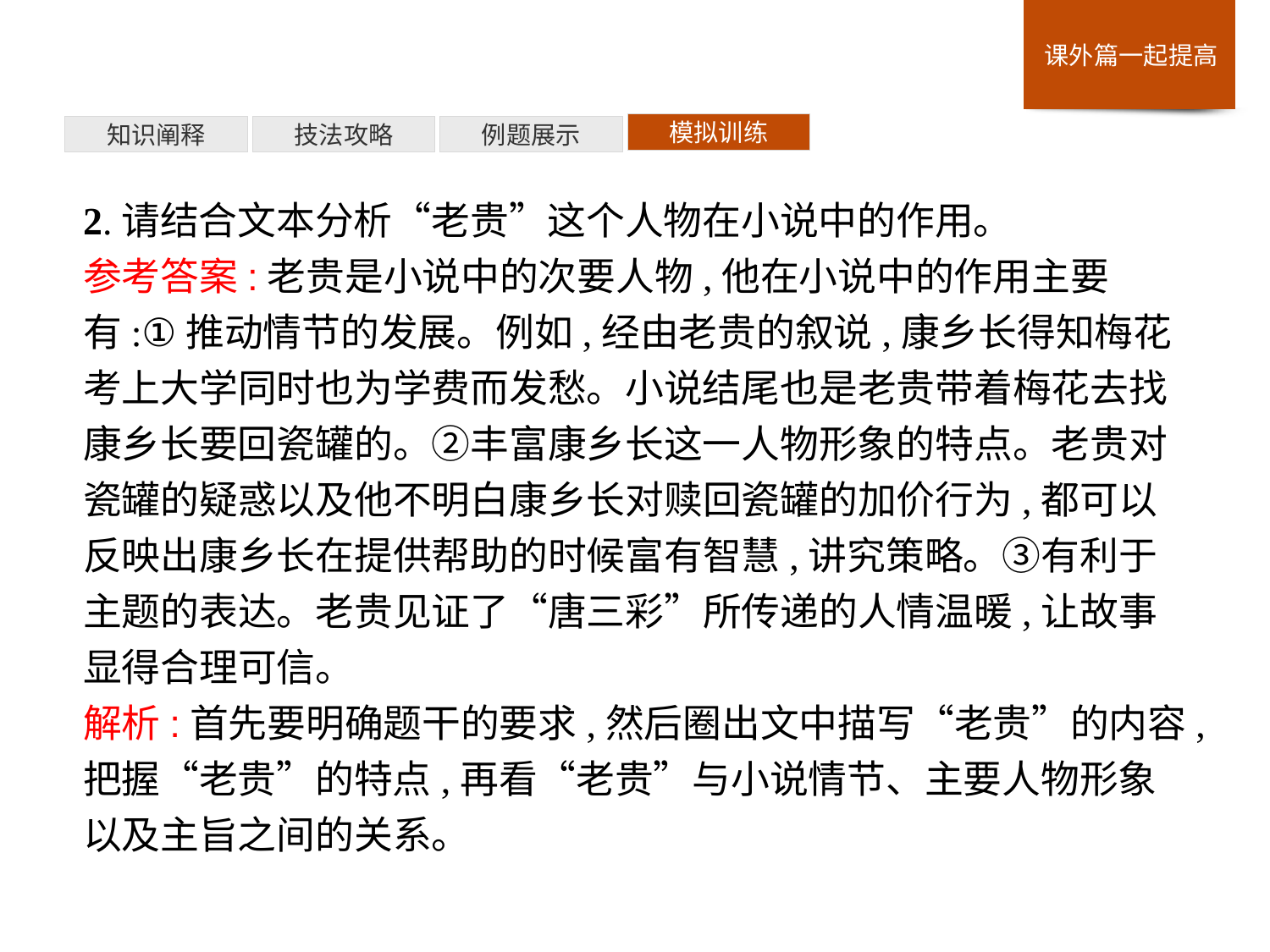

模拟训练
例题展示
技法攻略
知识阐释
2.请结合文本分析“老贵”这个人物在小说中的作用。
参考答案:老贵是小说中的次要人物,他在小说中的作用主要有:①推动情节的发展。例如,经由老贵的叙说,康乡长得知梅花考上大学同时也为学费而发愁。小说结尾也是老贵带着梅花去找康乡长要回瓷罐的。②丰富康乡长这一人物形象的特点。老贵对瓷罐的疑惑以及他不明白康乡长对赎回瓷罐的加价行为,都可以反映出康乡长在提供帮助的时候富有智慧,讲究策略。③有利于主题的表达。老贵见证了“唐三彩”所传递的人情温暖,让故事显得合理可信。
解析:首先要明确题干的要求,然后圈出文中描写“老贵”的内容,把握“老贵”的特点,再看“老贵”与小说情节、主要人物形象以及主旨之间的关系。